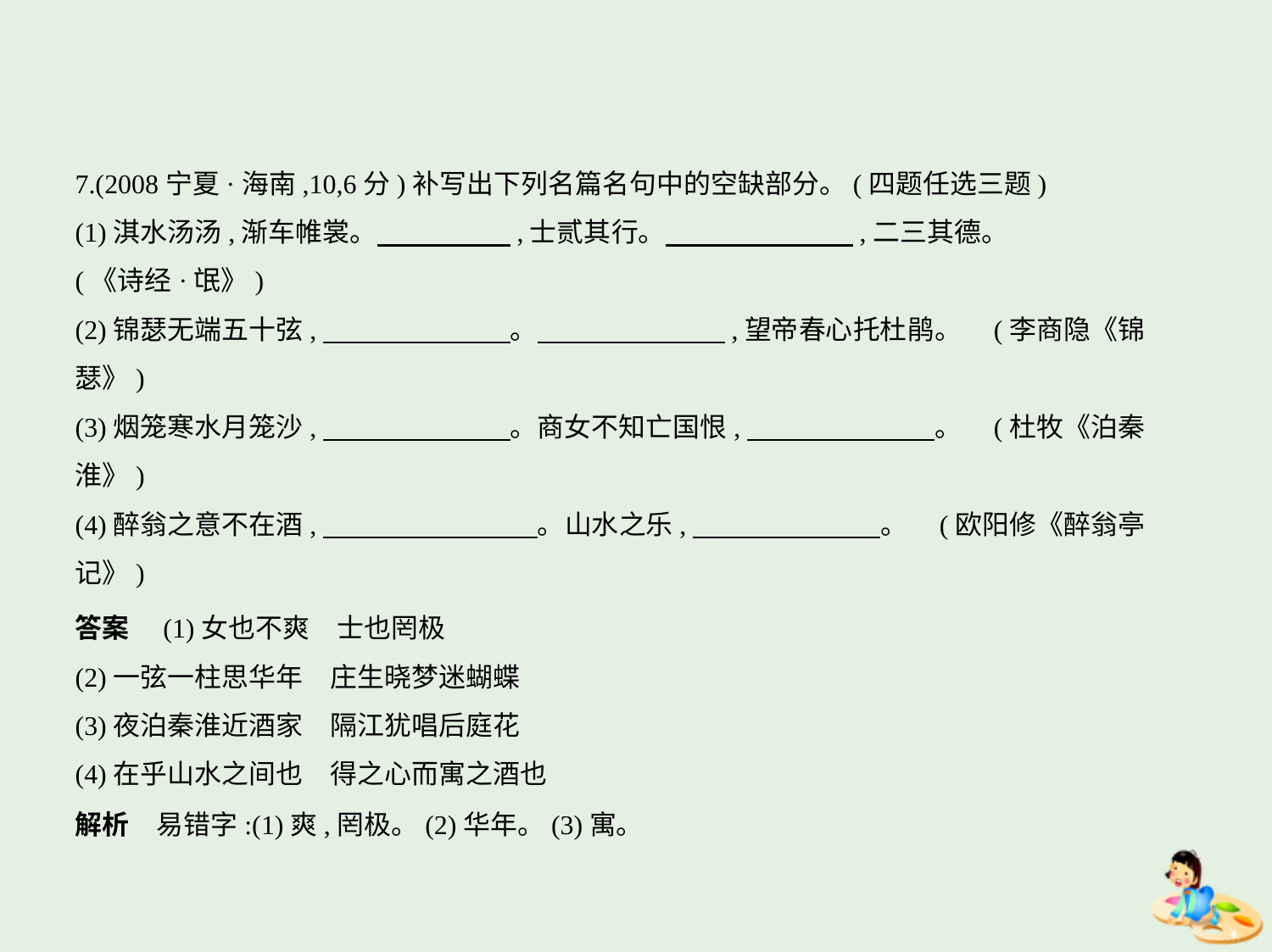

7.(2008宁夏·海南,10,6分)补写出下列名篇名句中的空缺部分。(四题任选三题)
(1)淇水汤汤,渐车帷裳。　　　　    ,士贰其行。　　　　　　    ,二三其德。
(《诗经·氓》)
(2)锦瑟无端五十弦,　　　　　　    。　　　　　　    ,望帝春心托杜鹃。 (李商隐《锦
瑟》)
(3)烟笼寒水月笼沙,　　　　　　    。商女不知亡国恨,　　　　　　    。 (杜牧《泊秦
淮》)
(4)醉翁之意不在酒,　　　　　　　    。山水之乐,　　　　　　    。 (欧阳修《醉翁亭
记》)
答案　(1)女也不爽　士也罔极
(2)一弦一柱思华年　庄生晓梦迷蝴蝶
(3)夜泊秦淮近酒家　隔江犹唱后庭花
(4)在乎山水之间也　得之心而寓之酒也
解析　易错字:(1)爽,罔极。(2)华年。(3)寓。